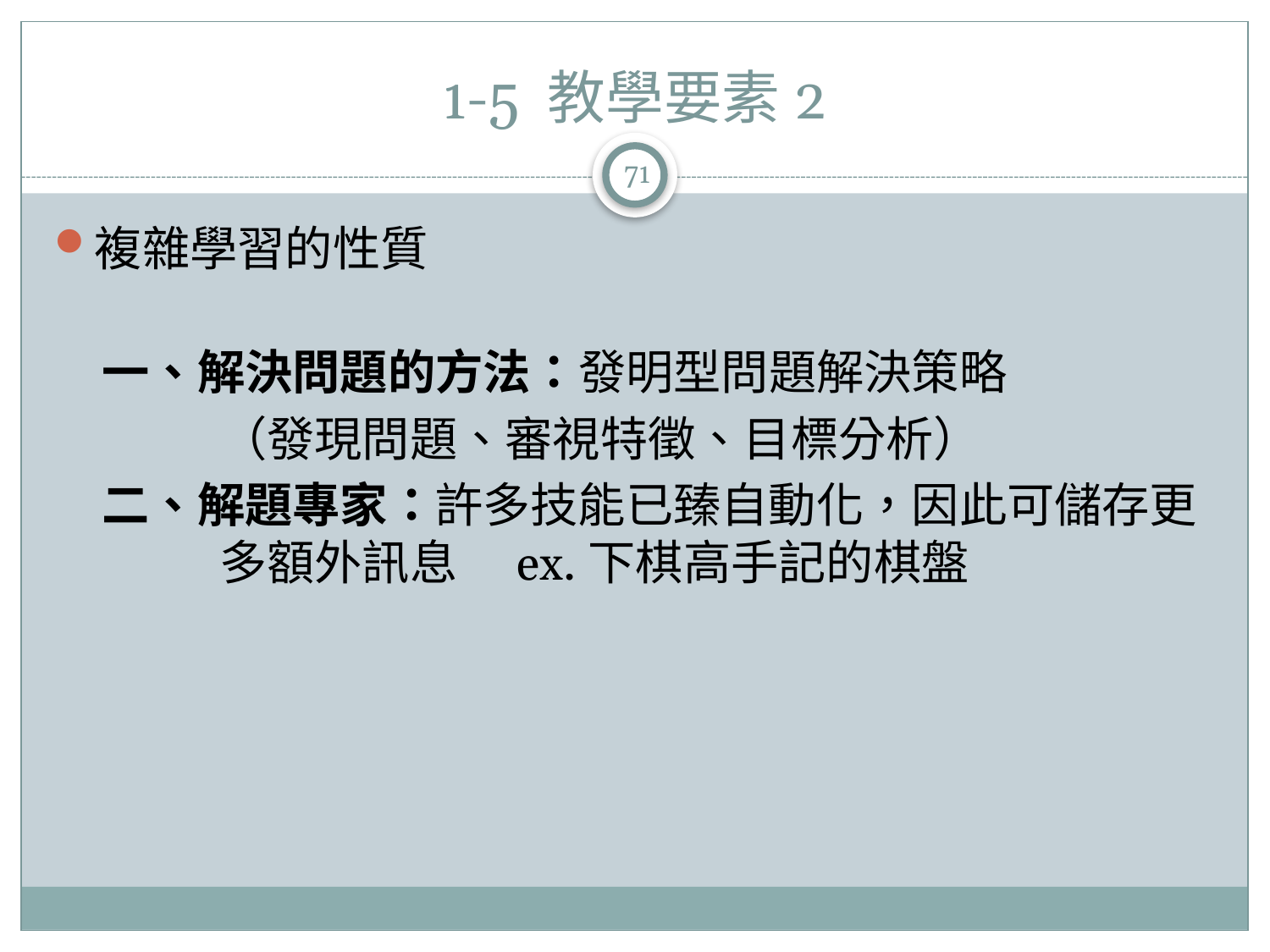

# 1-5 教學要素2
71
複雜學習的性質
　一、解決問題的方法：發明型問題解決策略
		（發現問題、審視特徵、目標分析）
　二、解題專家：許多技能已臻自動化，因此可儲存更	多額外訊息　ex.下棋高手記的棋盤